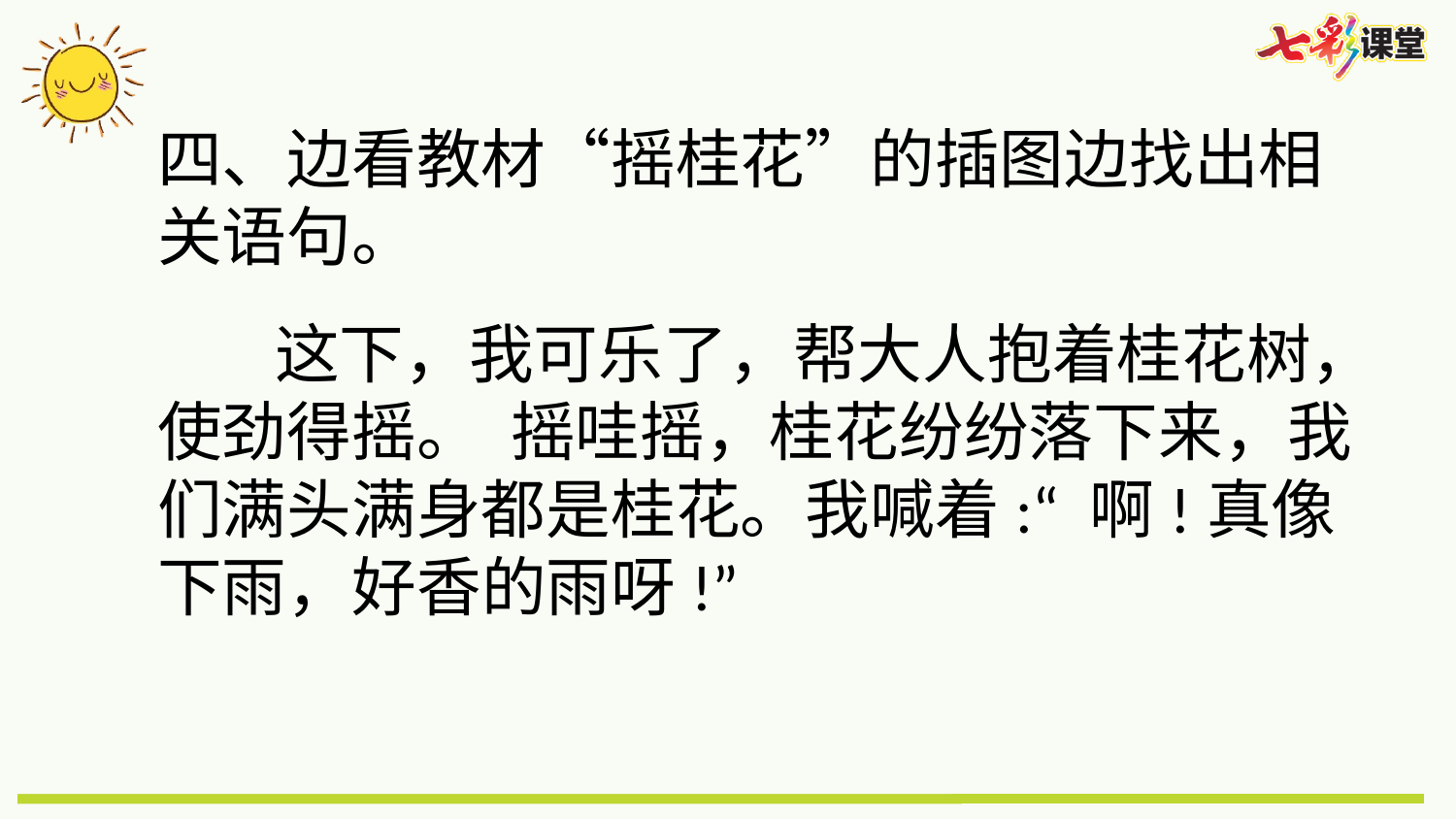

四、边看教材“摇桂花”的插图边找出相关语句。
       这下，我可乐了，帮大人抱着桂花树，使劲得摇。  摇哇摇，桂花纷纷落下来，我们满头满身都是桂花。我喊着:“ 啊!真像下雨，好香的雨呀!”